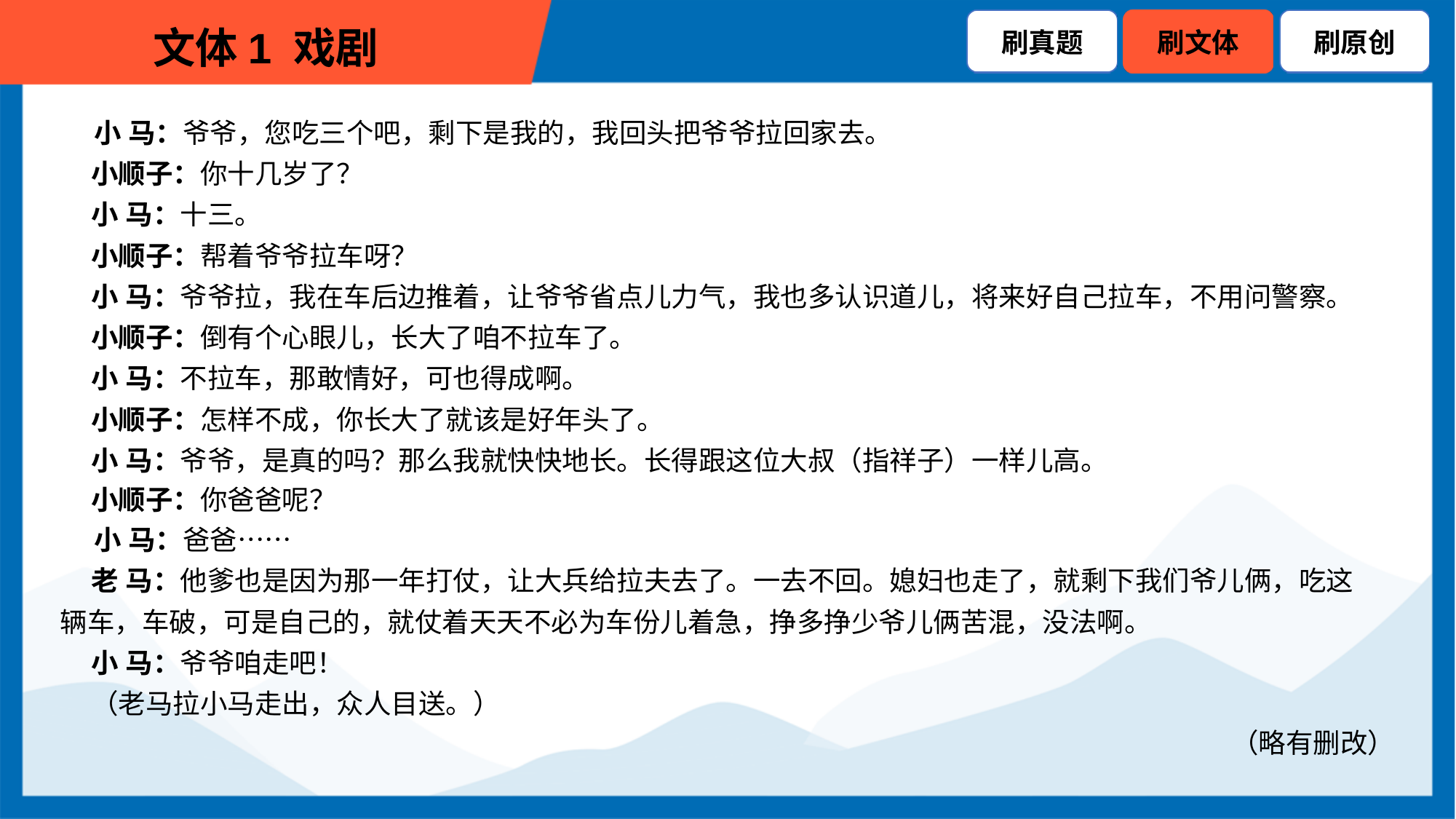

小 马：爷爷，您吃三个吧，剩下是我的，我回头把爷爷拉回家去。
    小顺子：你十几岁了？
    小 马：十三。
    小顺子：帮着爷爷拉车呀？
    小 马：爷爷拉，我在车后边推着，让爷爷省点儿力气，我也多认识道儿，将来好自己拉车，不用问警察。
    小顺子：倒有个心眼儿，长大了咱不拉车了。
    小 马：不拉车，那敢情好，可也得成啊。
    小顺子：怎样不成，你长大了就该是好年头了。
    小 马：爷爷，是真的吗？那么我就快快地长。长得跟这位大叔（指祥子）一样儿高。
    小顺子：你爸爸呢？
    小 马：爸爸……
    老 马：他爹也是因为那一年打仗，让大兵给拉夫去了。一去不回。媳妇也走了，就剩下我们爷儿俩，吃这
辆车，车破，可是自己的，就仗着天天不必为车份儿着急，挣多挣少爷儿俩苦混，没法啊。
    小 马：爷爷咱走吧！
    （老马拉小马走出，众人目送。）
（略有删改）